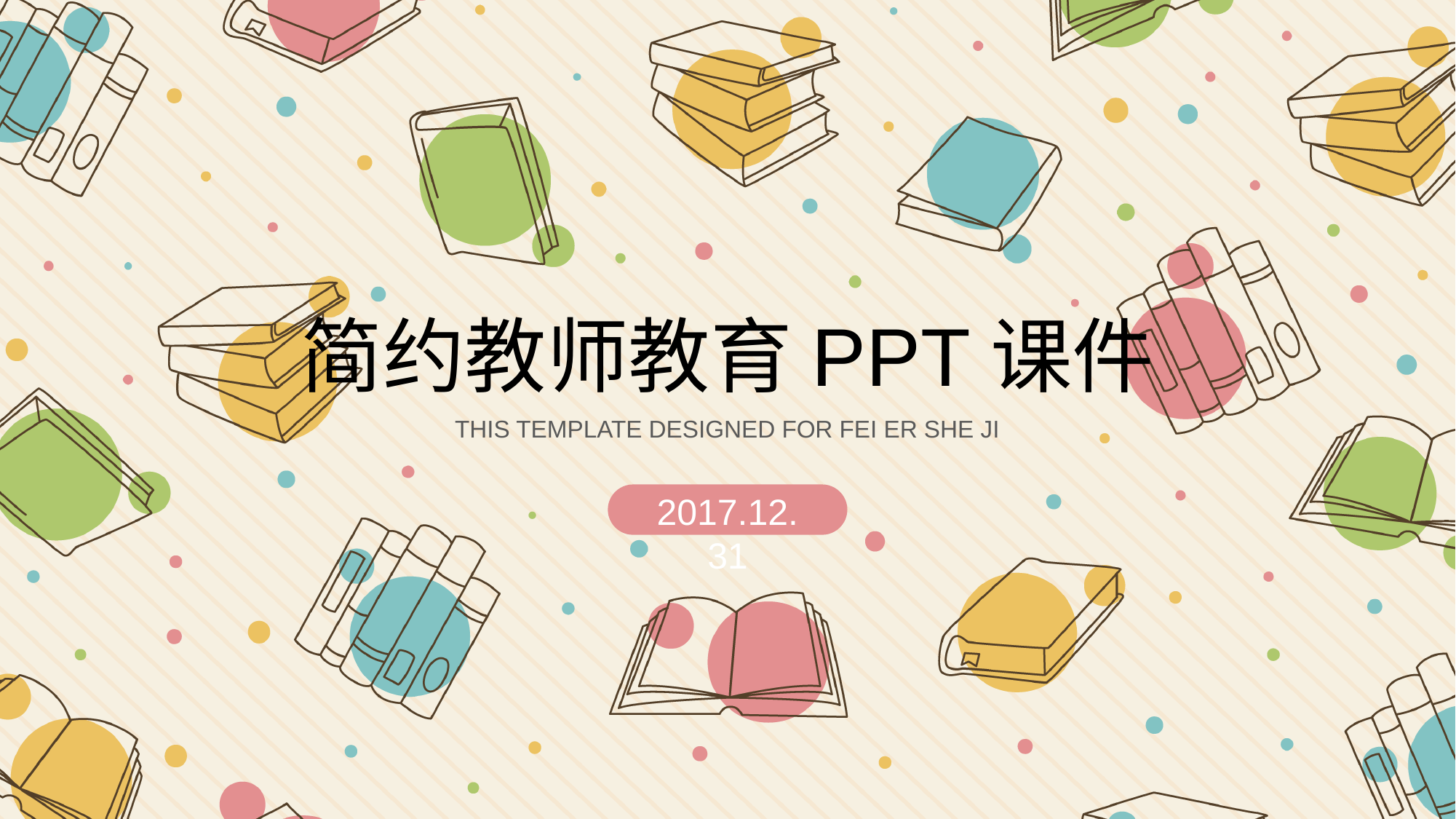

简约教师教育PPT课件
THIS TEMPLATE DESIGNED FOR FEI ER SHE JI
2017.12.31